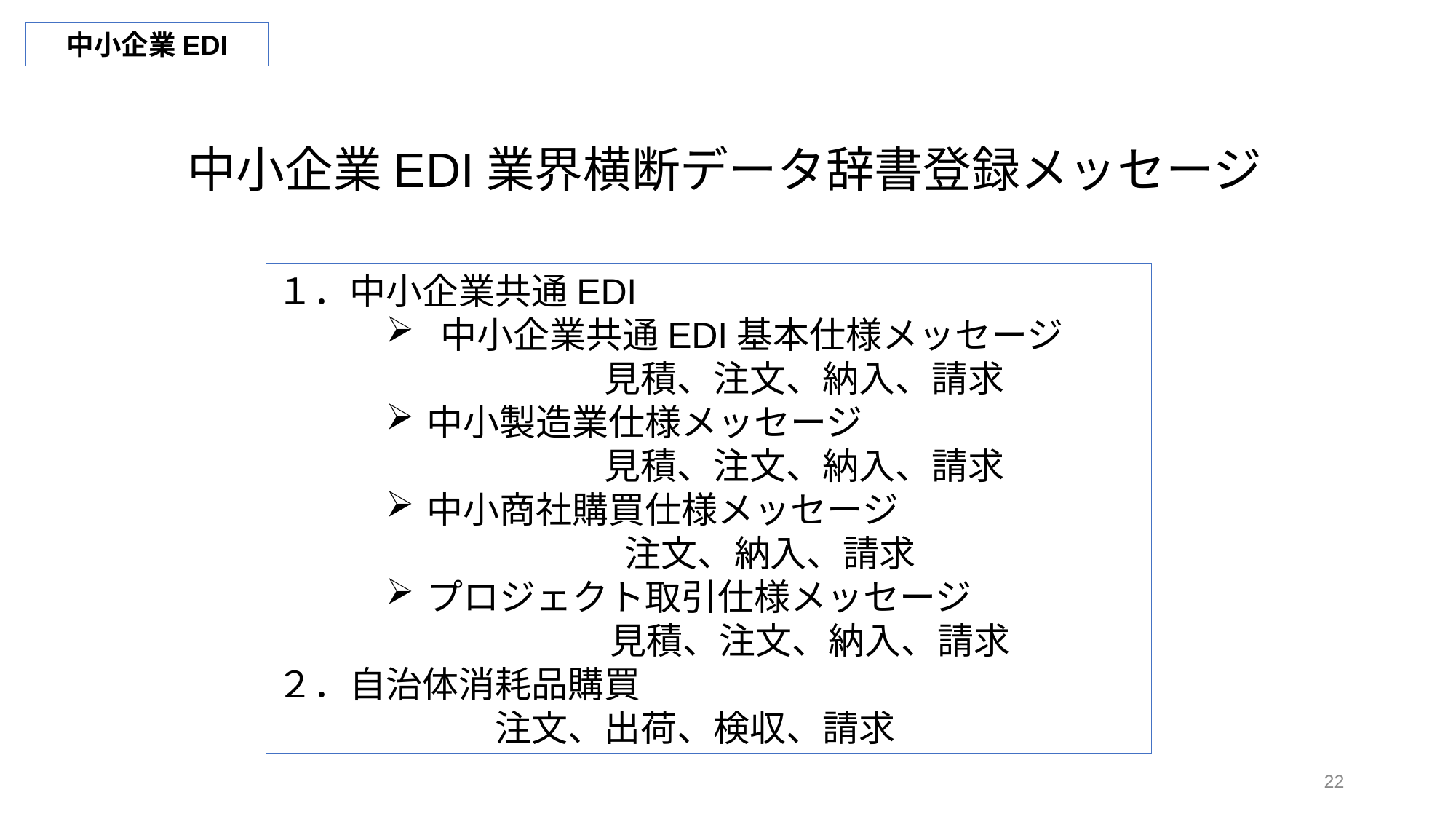

中小企業EDI
中小企業EDI業界横断データ辞書登録メッセージ
１．中小企業共通EDI
中小企業共通EDI基本仕様メッセージ
		見積、注文、納入、請求
中小製造業仕様メッセージ
		見積、注文、納入、請求
中小商社購買仕様メッセージ
	　　       注文、納入、請求
プロジェクト取引仕様メッセージ
	             見積、注文、納入、請求
２．自治体消耗品購買
		注文、出荷、検収、請求
22